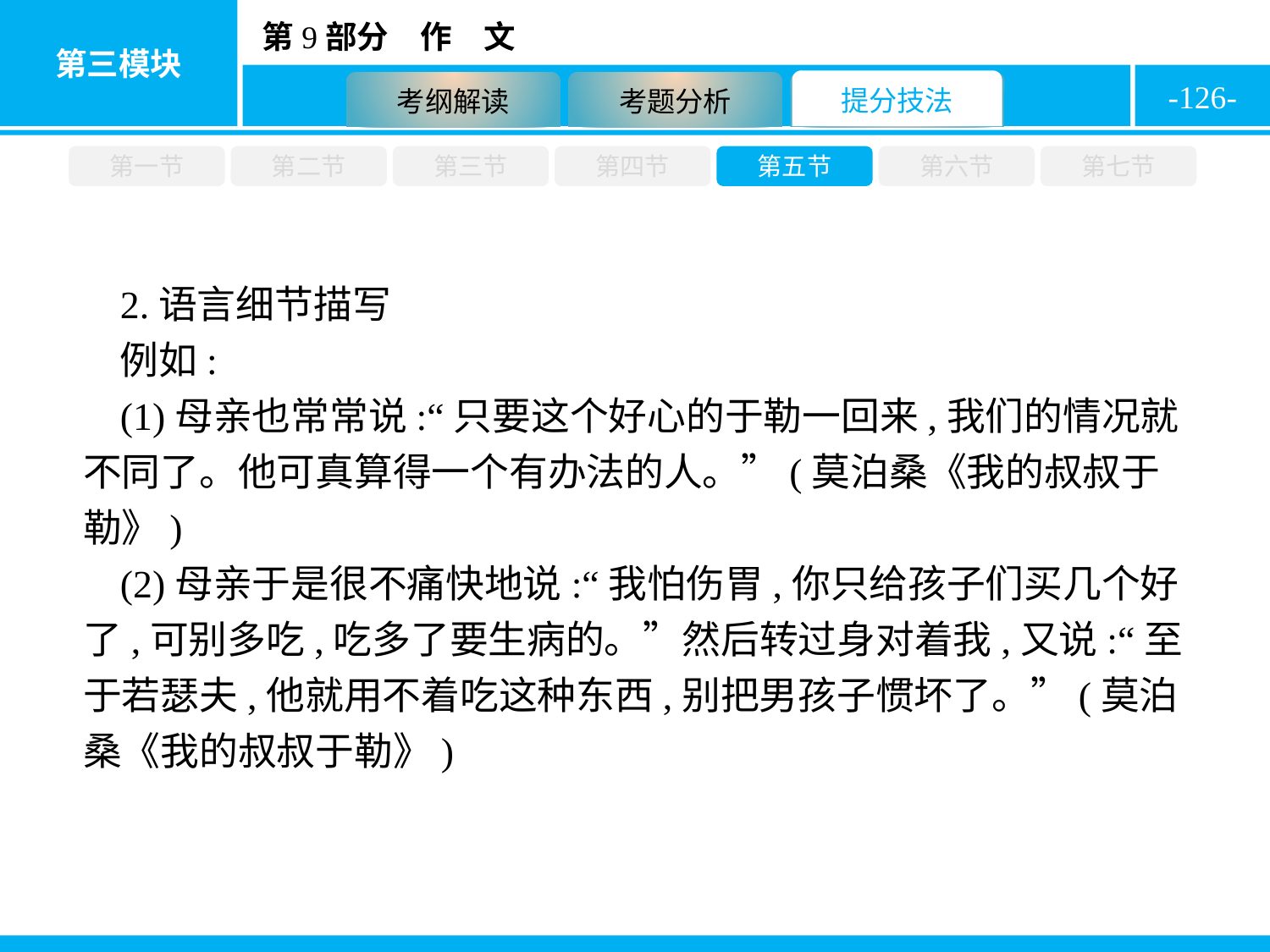

-126-
第一节
第二节
第三节
第四节
第五节
第六节
第七节
2.语言细节描写
例如:
(1)母亲也常常说:“只要这个好心的于勒一回来,我们的情况就不同了。他可真算得一个有办法的人。”(莫泊桑《我的叔叔于勒》)
(2)母亲于是很不痛快地说:“我怕伤胃,你只给孩子们买几个好了,可别多吃,吃多了要生病的。”然后转过身对着我,又说:“至于若瑟夫,他就用不着吃这种东西,别把男孩子惯坏了。”(莫泊桑《我的叔叔于勒》)